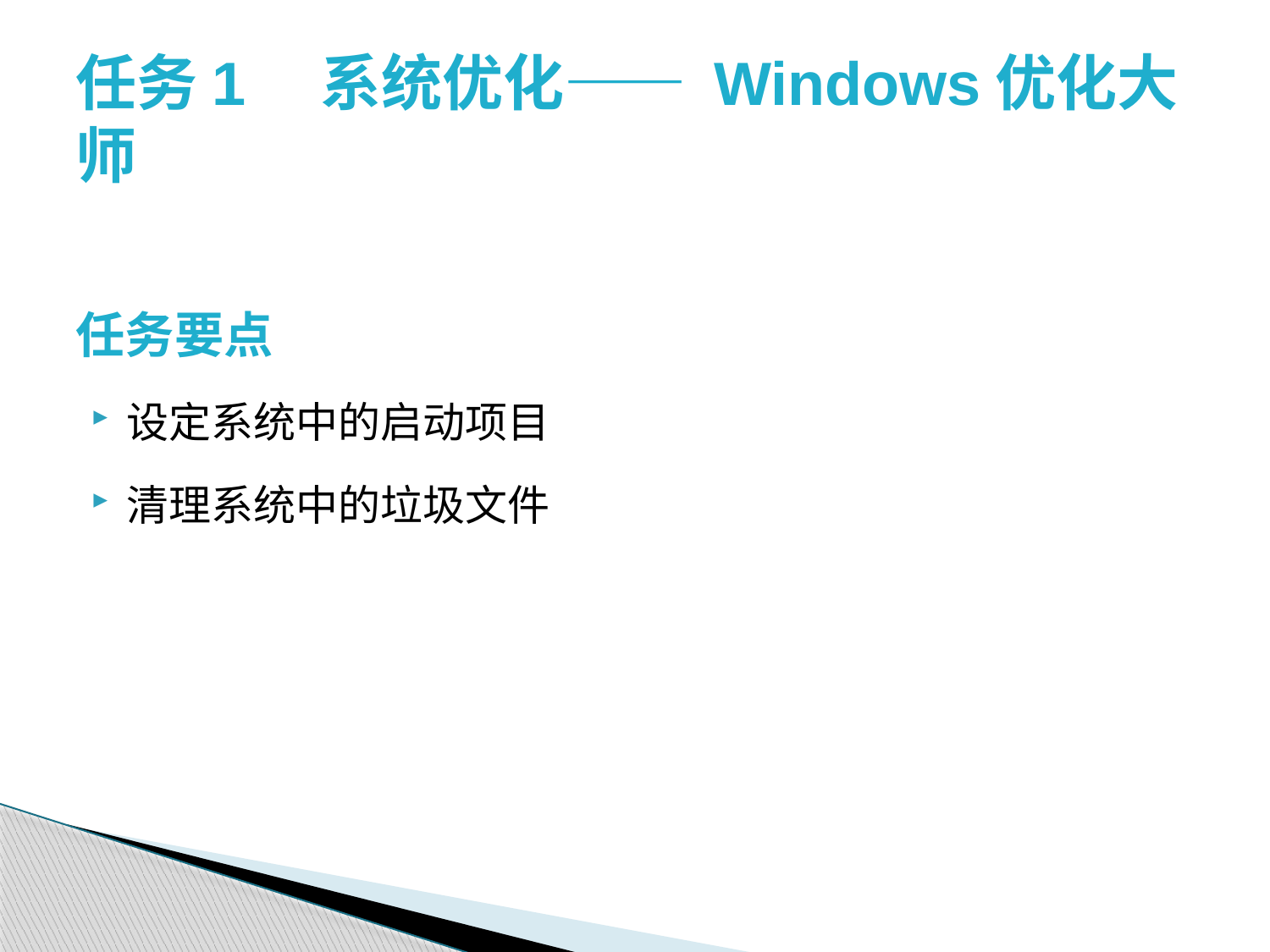

# 任务1　系统优化—— Windows优化大师
任务要点
设定系统中的启动项目
清理系统中的垃圾文件